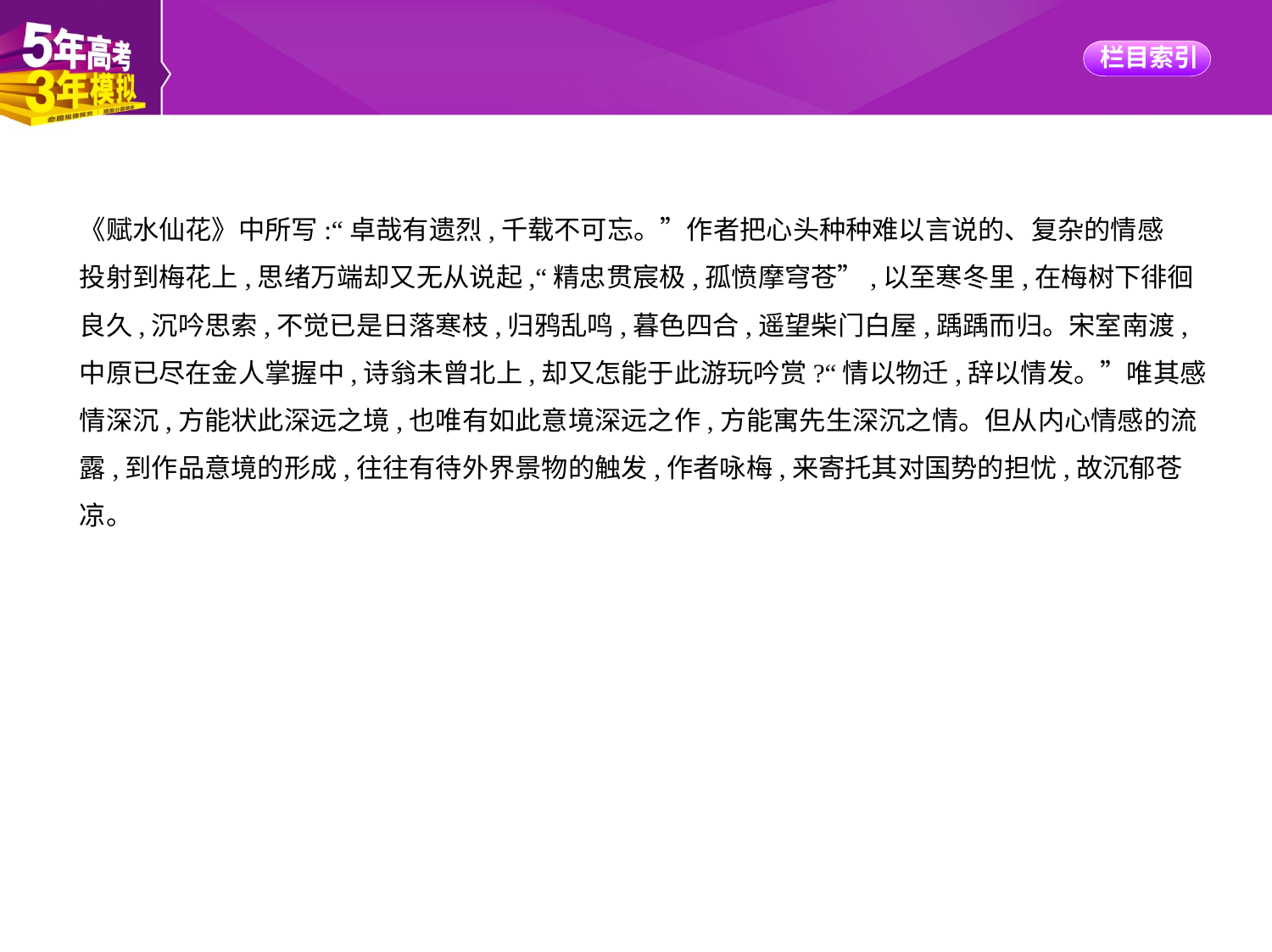

《赋水仙花》中所写:“卓哉有遗烈,千载不可忘。”作者把心头种种难以言说的、复杂的情感
投射到梅花上,思绪万端却又无从说起,“精忠贯宸极,孤愤摩穹苍”,以至寒冬里,在梅树下徘徊
良久,沉吟思索,不觉已是日落寒枝,归鸦乱鸣,暮色四合,遥望柴门白屋,踽踽而归。宋室南渡,中原已尽在金人掌握中,诗翁未曾北上,却又怎能于此游玩吟赏?“情以物迁,辞以情发。”唯其感情深沉,方能状此深远之境,也唯有如此意境深远之作,方能寓先生深沉之情。但从内心情感的流露,到作品意境的形成,往往有待外界景物的触发,作者咏梅,来寄托其对国势的担忧,故沉郁苍凉。